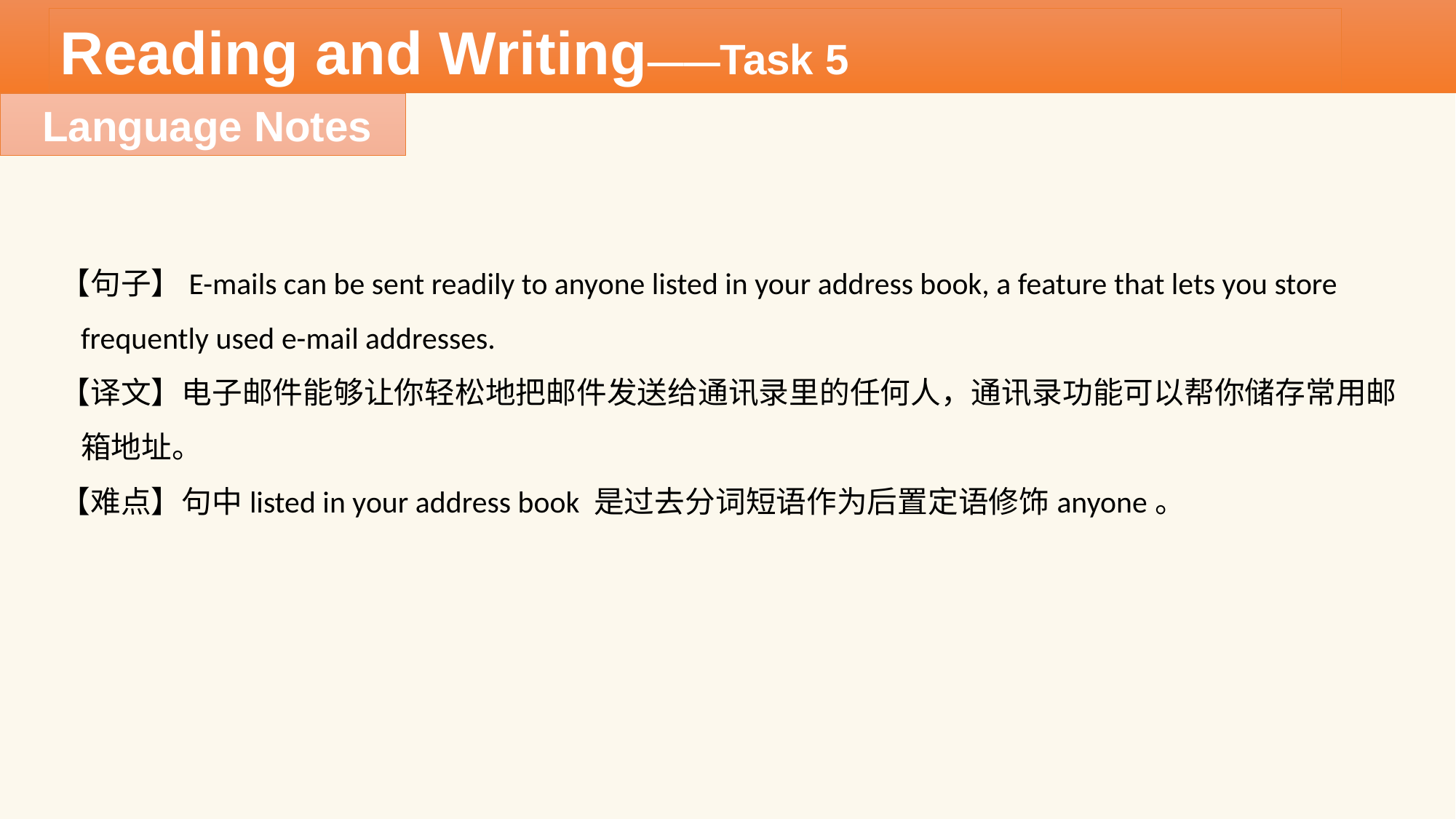

Reading and Writing——Task 5
Language Notes
【句子】E-mails can be sent readily to anyone listed in your address book, a feature that lets you store
   frequently used e-mail addresses.
【译文】电子邮件能够让你轻松地把邮件发送给通讯录里的任何人，通讯录功能可以帮你储存常用邮
  箱地址。
【难点】句中listed in your address book 是过去分词短语作为后置定语修饰anyone。